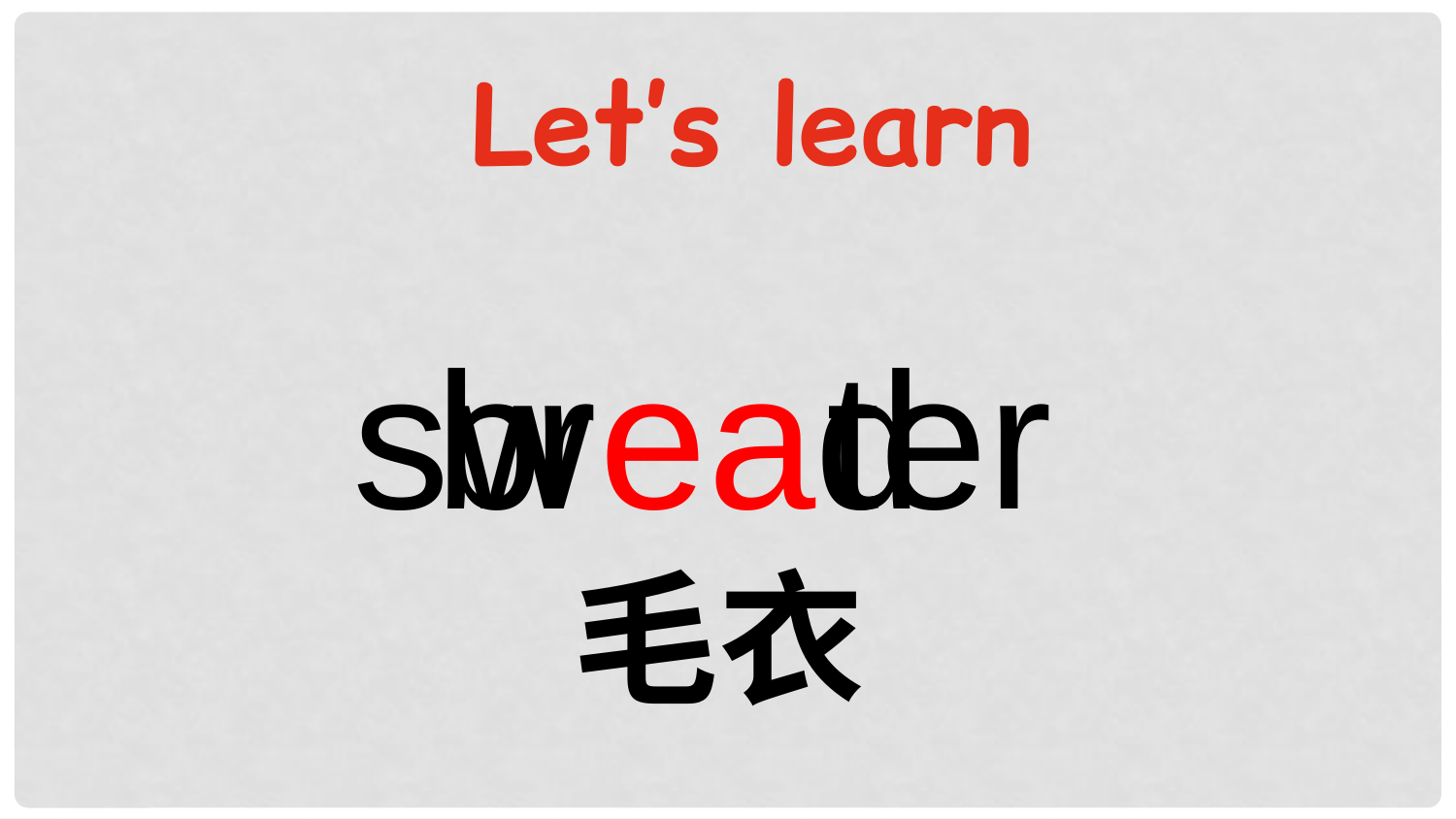

Let’s learn
s       ter
ea
b
w
r
d
  毛衣